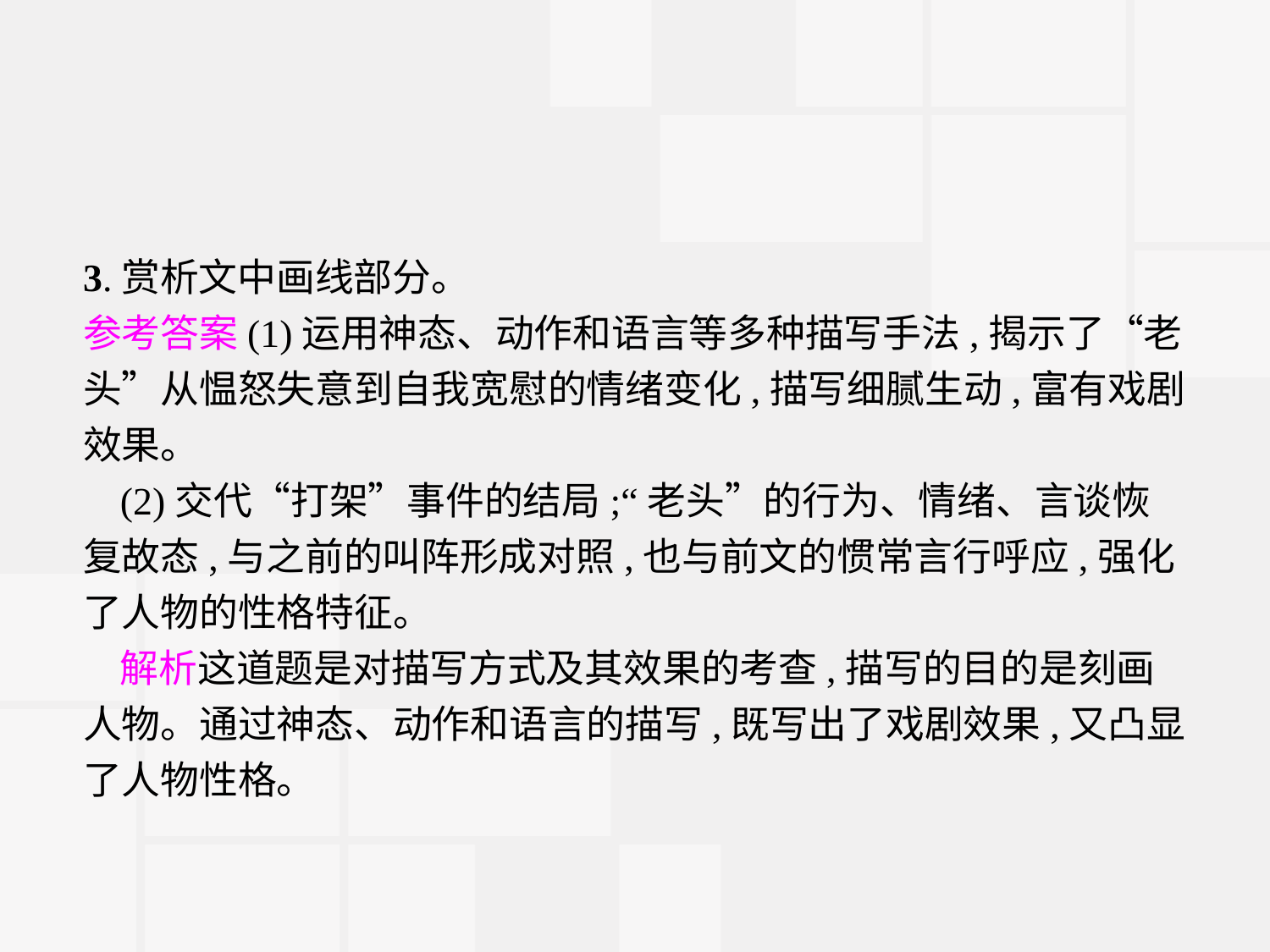

3.赏析文中画线部分。
参考答案(1)运用神态、动作和语言等多种描写手法,揭示了“老头”从愠怒失意到自我宽慰的情绪变化,描写细腻生动,富有戏剧效果。
(2)交代“打架”事件的结局;“老头”的行为、情绪、言谈恢复故态,与之前的叫阵形成对照,也与前文的惯常言行呼应,强化了人物的性格特征。
解析这道题是对描写方式及其效果的考查,描写的目的是刻画人物。通过神态、动作和语言的描写,既写出了戏剧效果,又凸显了人物性格。